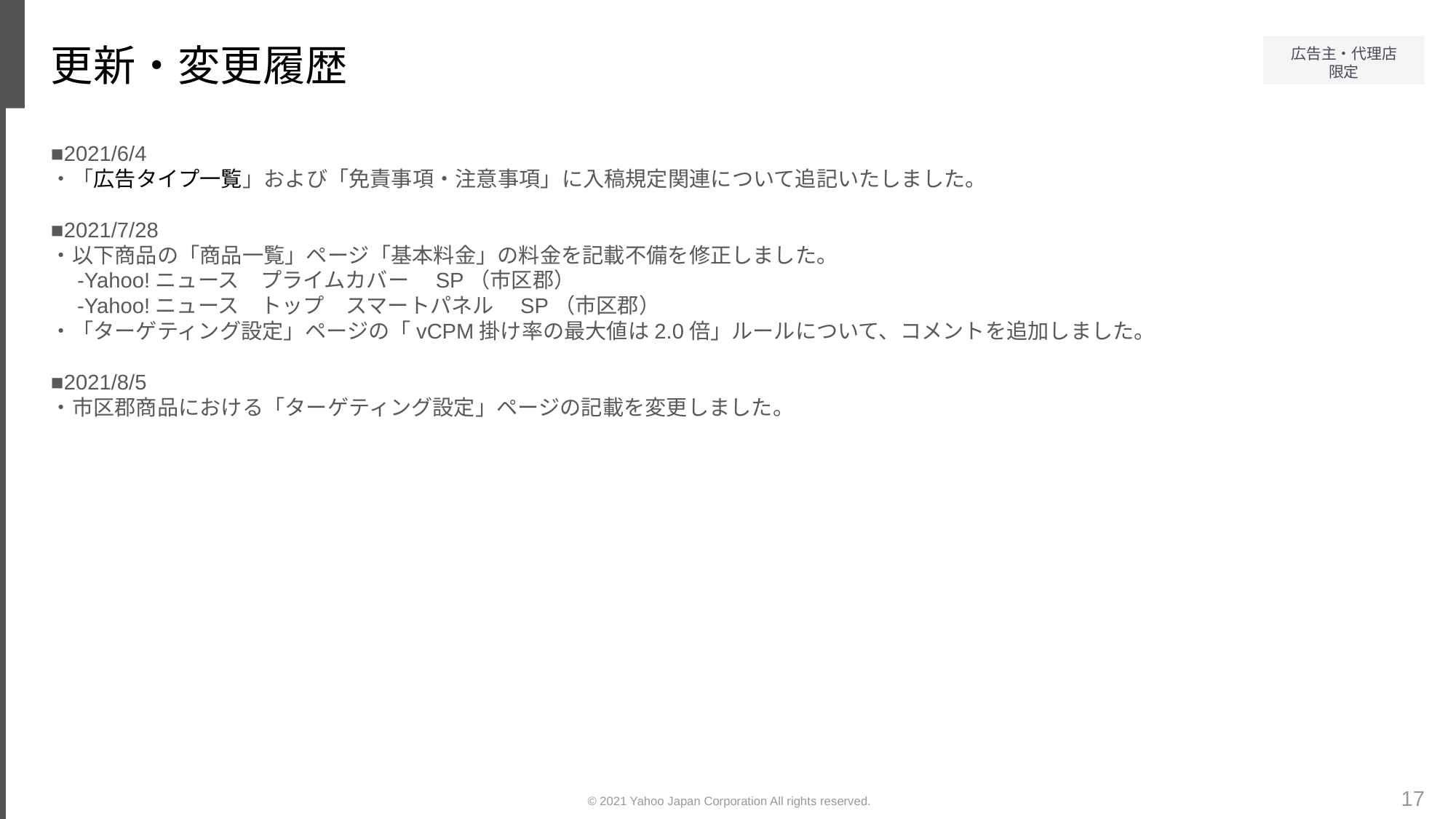

更新・変更履歴
■2021/6/4
・「広告タイプ一覧」および「免責事項・注意事項」に入稿規定関連について追記いたしました。

■2021/7/28
・以下商品の「商品一覧」ページ「基本料金」の料金を記載不備を修正しました。
　-Yahoo!ニュース　プライムカバー　SP（市区郡）
　-Yahoo!ニュース　トップ　スマートパネル　SP（市区郡）
・「ターゲティング設定」ページの「vCPM掛け率の最大値は2.0倍」ルールについて、コメントを追加しました。

■2021/8/5
・市区郡商品における「ターゲティング設定」ページの記載を変更しました。

17